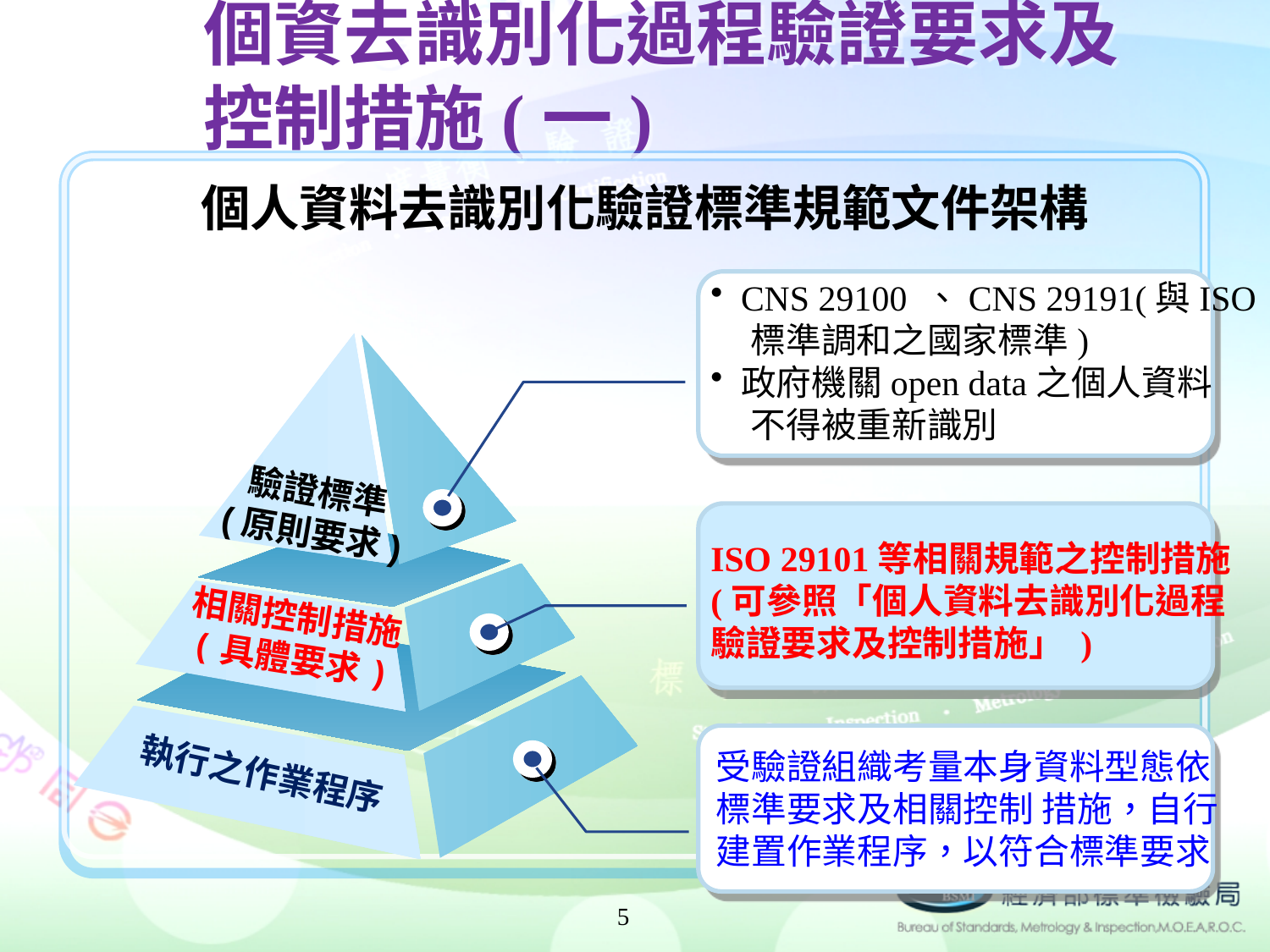

# 個資去識別化過程驗證要求及 控制措施(一)

個人資料去識別化驗證標準規範文件架構
CNS 29100 、CNS 29191(與ISO
    標準調和之國家標準)
政府機關open data之個人資料
    不得被重新識別

驗證標準
(原則要求)

ISO 29101等相關規範之控制措施
(可參照「個人資料去識別化過程
驗證要求及控制措施」 )

相關控制措施
(具體要求)

受驗證組織考量本身資料型態依
標準要求及相關控制 措施，自行
建置作業程序，以符合標準要求

執行之作業程序

5